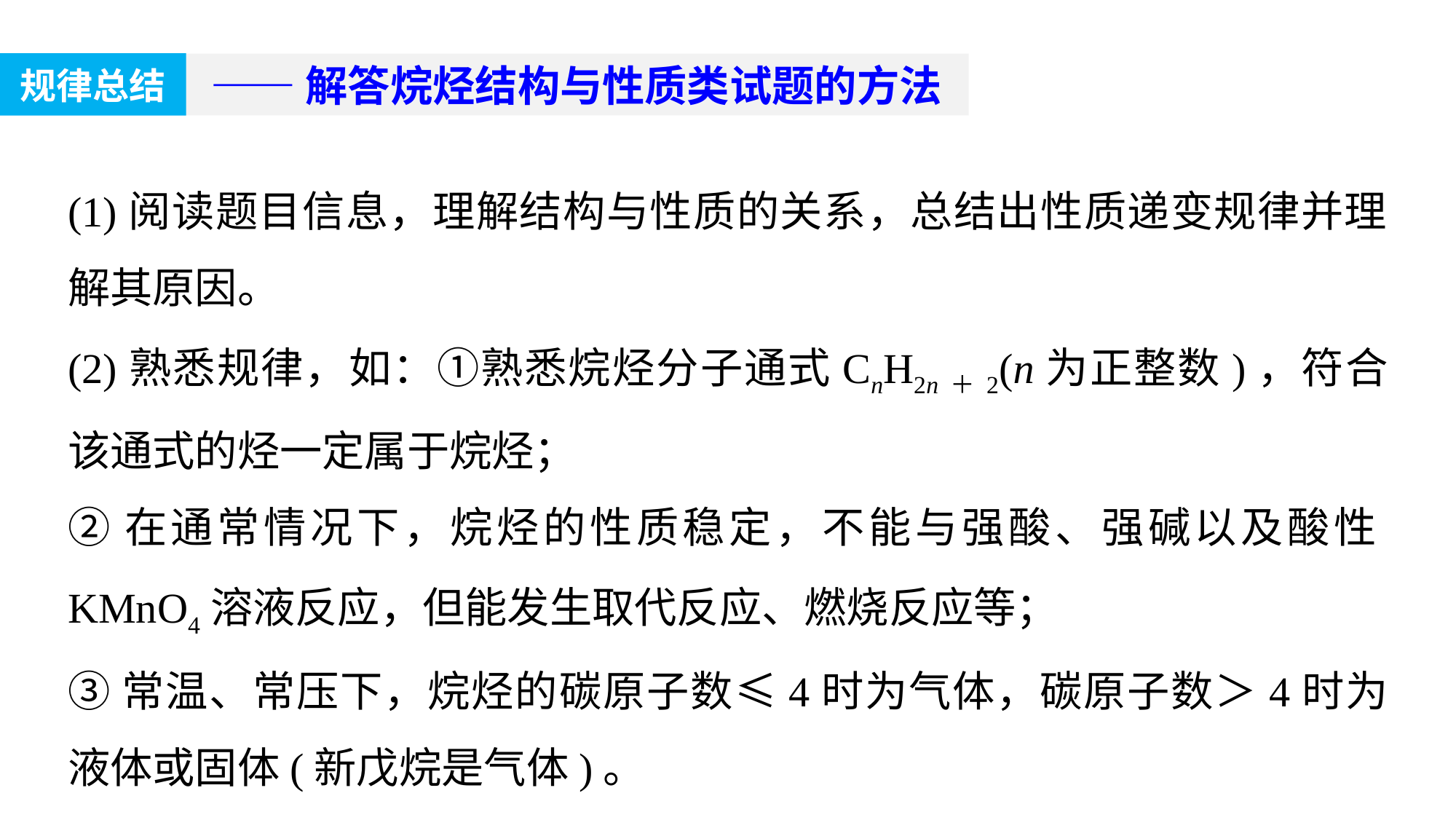

规律总结
——解答烷烃结构与性质类试题的方法
(1)阅读题目信息，理解结构与性质的关系，总结出性质递变规律并理解其原因。
(2)熟悉规律，如：①熟悉烷烃分子通式CnH2n＋2(n为正整数)，符合该通式的烃一定属于烷烃；
②在通常情况下，烷烃的性质稳定，不能与强酸、强碱以及酸性KMnO4溶液反应，但能发生取代反应、燃烧反应等；
③常温、常压下，烷烃的碳原子数≤4时为气体，碳原子数＞4时为液体或固体(新戊烷是气体)。